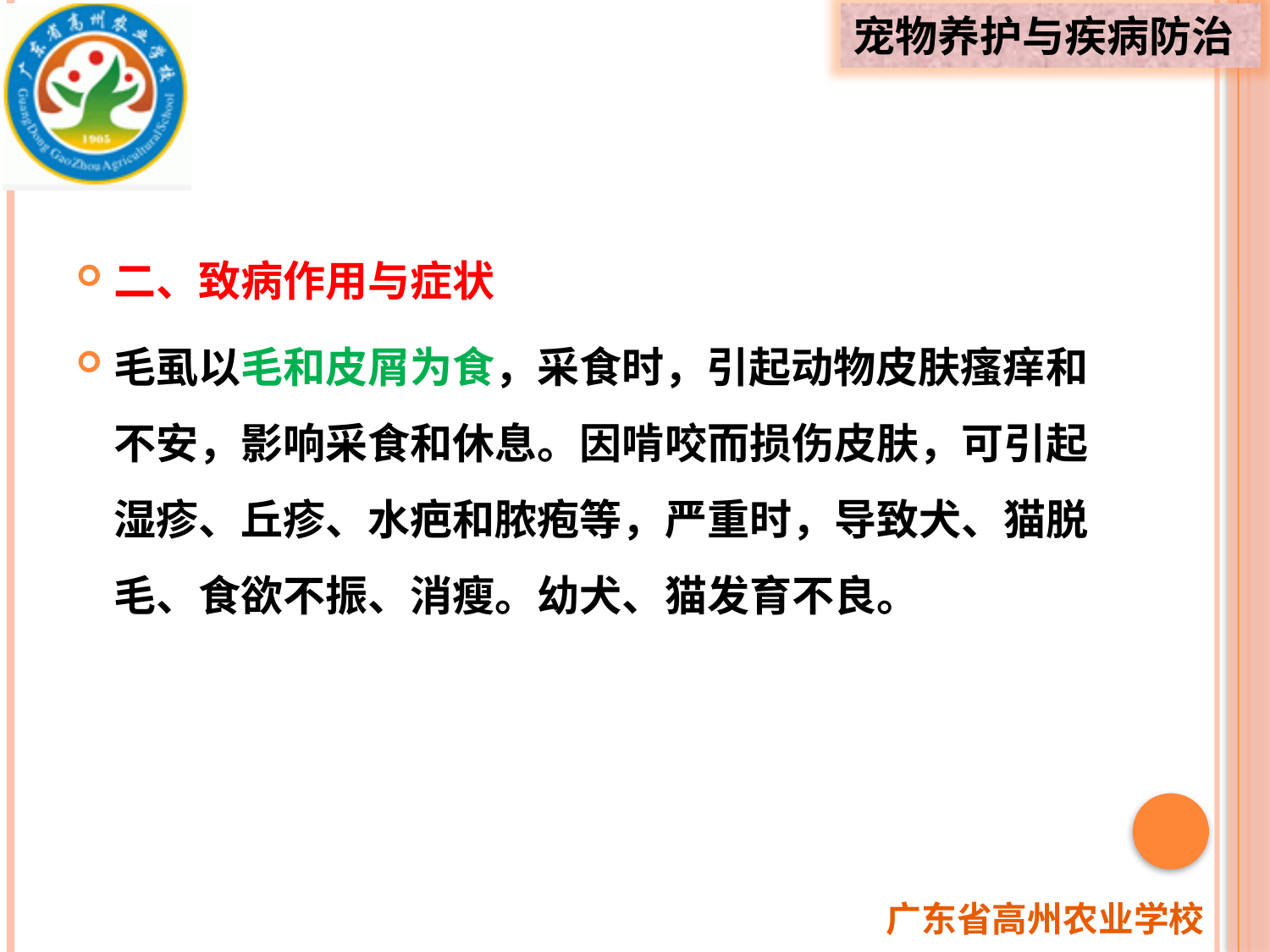

二、致病作用与症状
毛虱以毛和皮屑为食，采食时，引起动物皮肤瘙痒和不安，影响采食和休息。因啃咬而损伤皮肤，可引起湿疹、丘疹、水疤和脓疱等，严重时，导致犬、猫脱毛、食欲不振、消瘦。幼犬、猫发育不良。